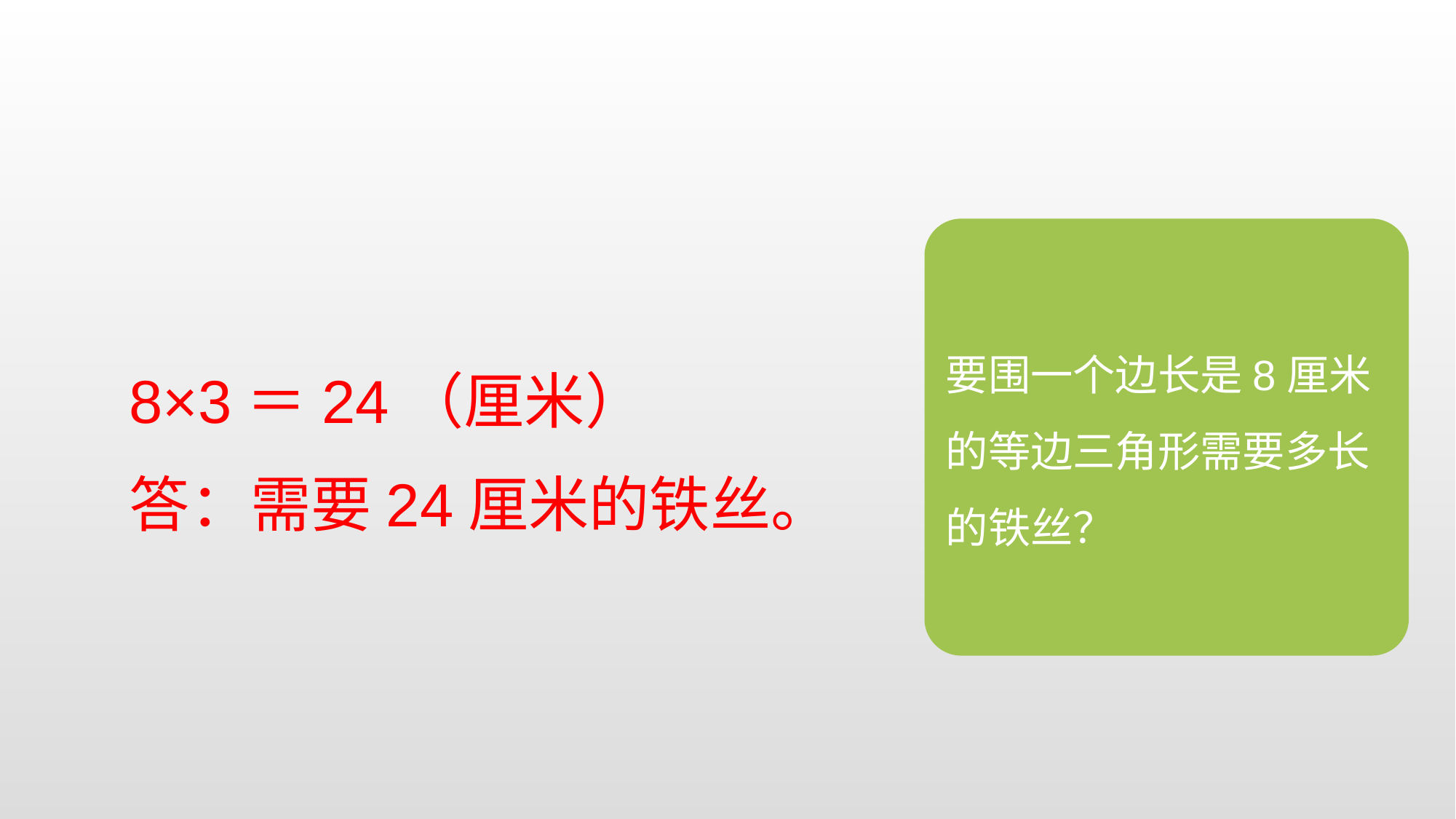

要围一个边长是8厘米的等边三角形需要多长的铁丝？
8×3＝24（厘米）
答：需要24厘米的铁丝。